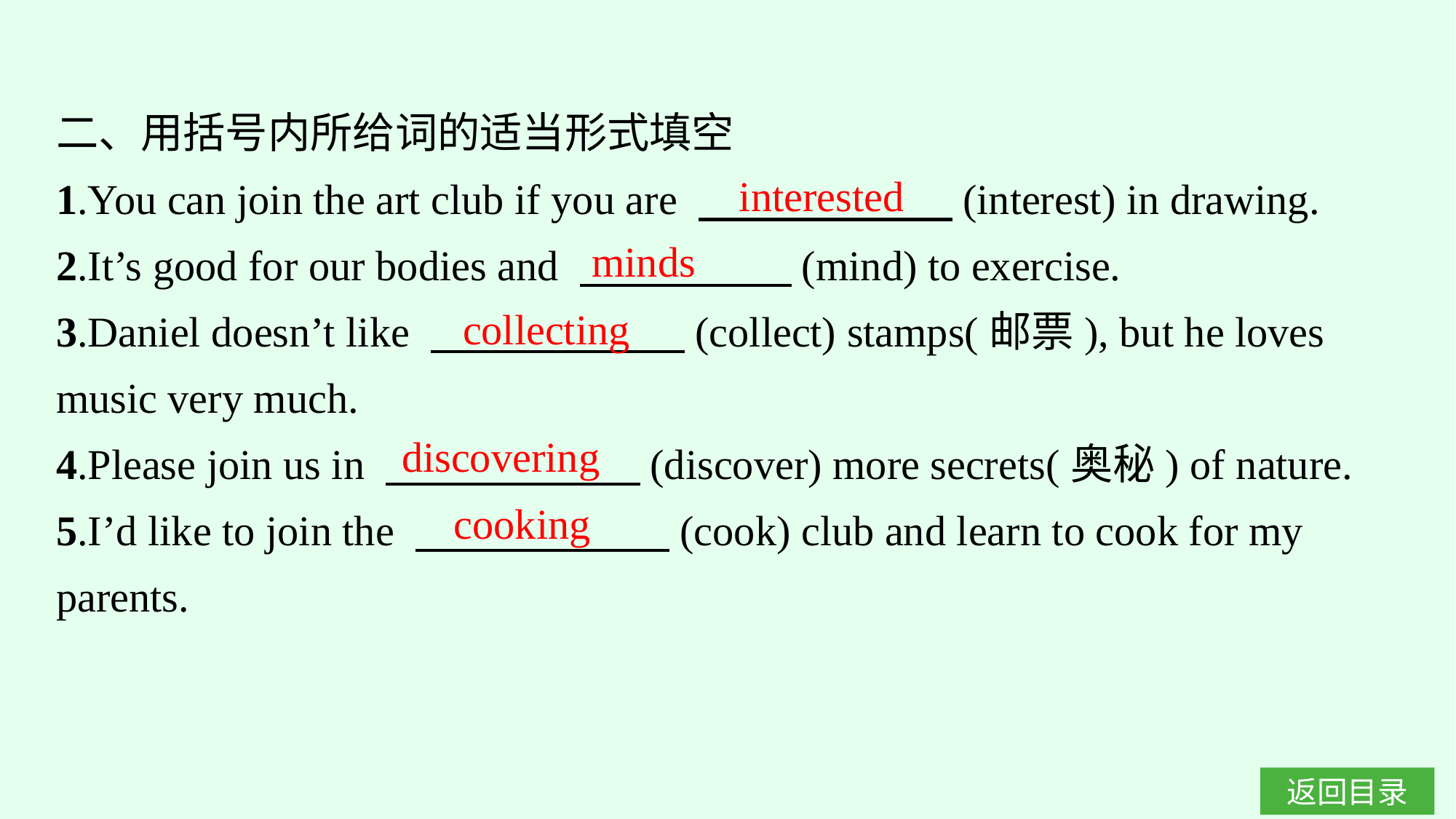

二、用括号内所给词的适当形式填空
1.You can join the art club if you are 　　　　　　(interest) in drawing.
2.It’s good for our bodies and 　　　　　(mind) to exercise.
3.Daniel doesn’t like 　　　　　　(collect) stamps(邮票), but he loves music very much.
4.Please join us in 　　　　　　(discover) more secrets(奥秘) of nature.
5.I’d like to join the 　　　　　　(cook) club and learn to cook for my parents.
interested
minds
collecting
discovering
cooking